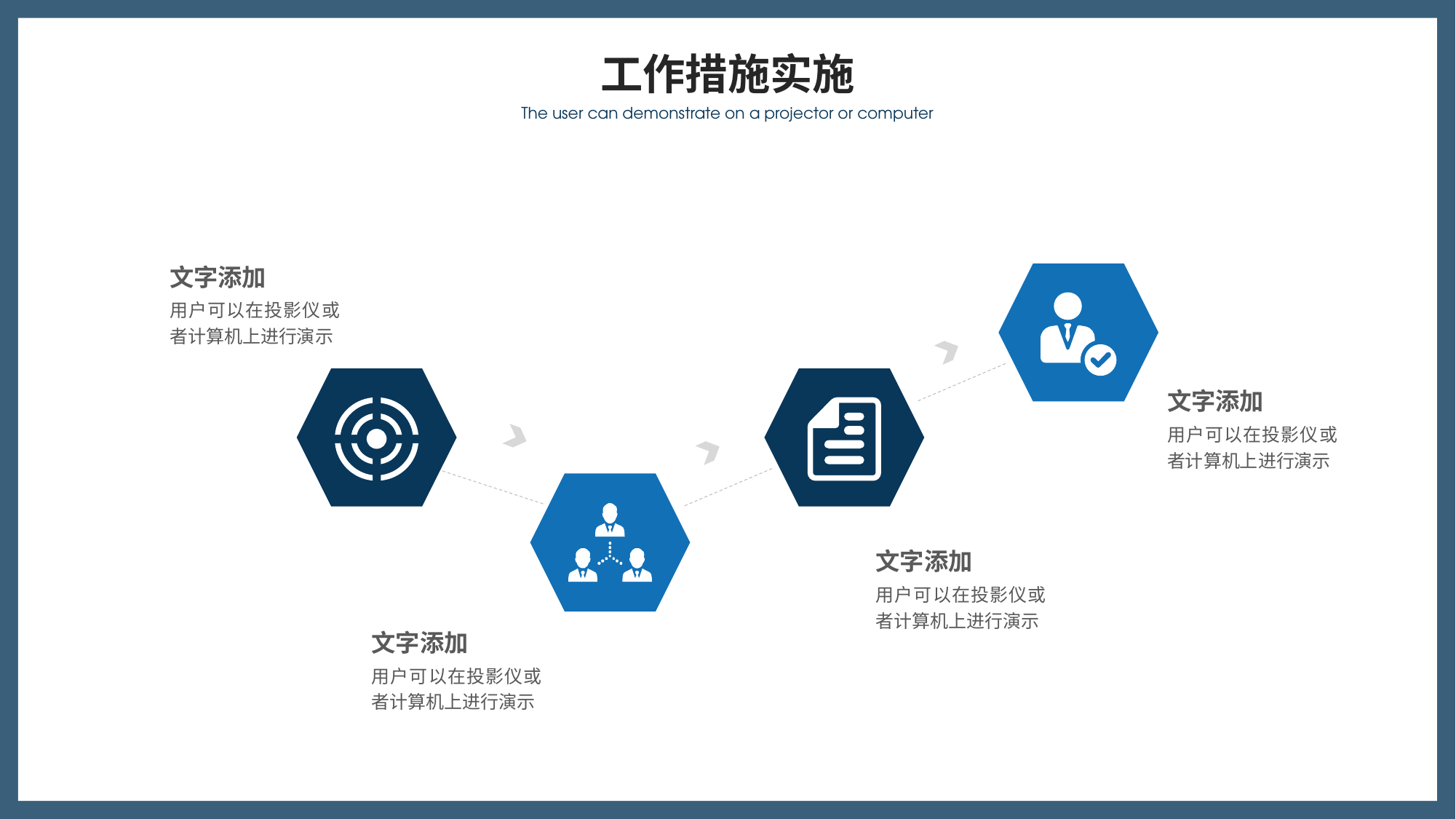

工作措施实施
The user can demonstrate on a projector or computer
文字添加
用户可以在投影仪或者计算机上进行演示

文字添加
用户可以在投影仪或者计算机上进行演示

文字添加
用户可以在投影仪或者计算机上进行演示
文字添加
用户可以在投影仪或者计算机上进行演示